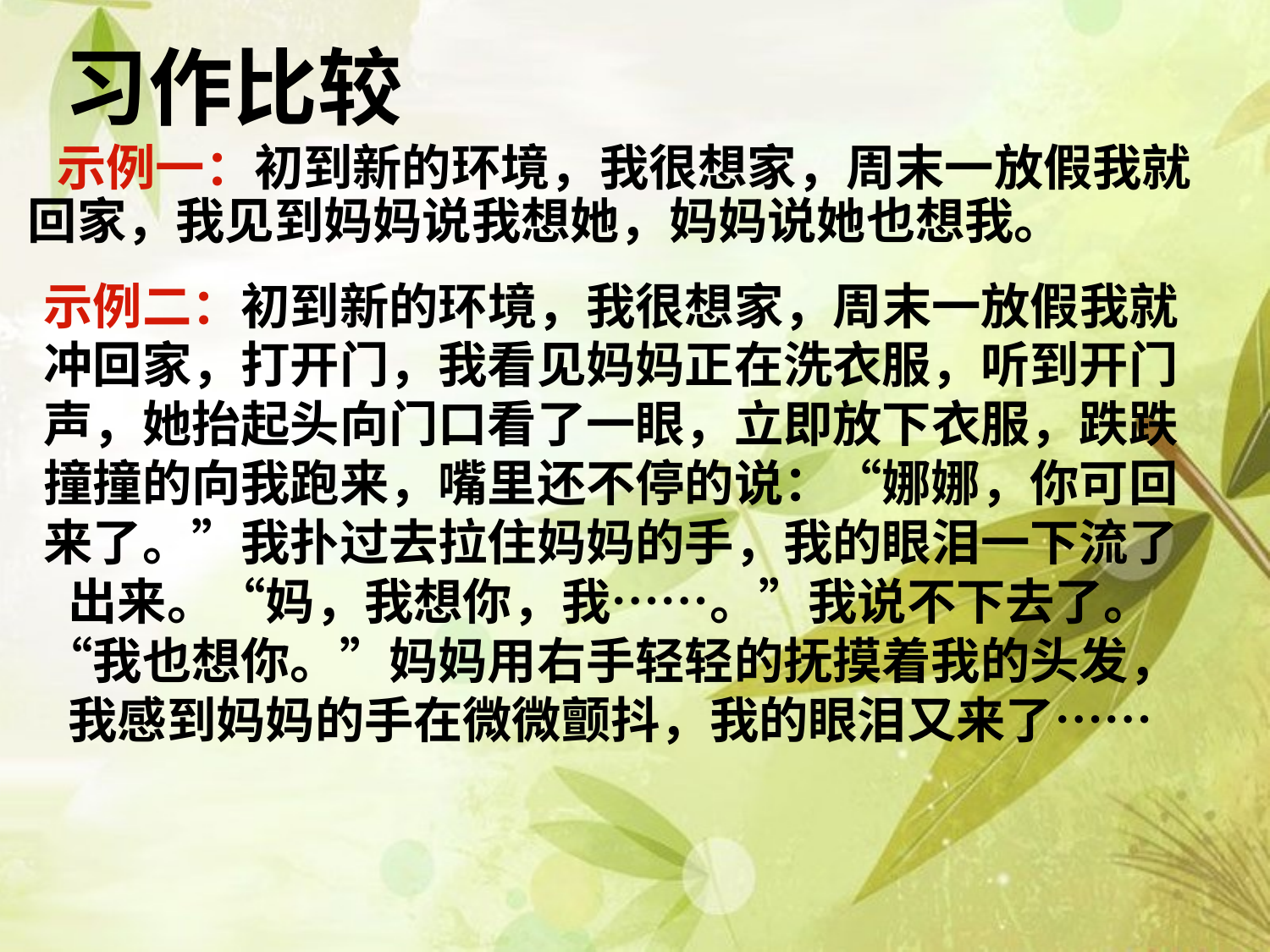

#
习作比较
  示例一：初到新的环境，我很想家，周末一放假我就回家，我见到妈妈说我想她，妈妈说她也想我。
示例二：初到新的环境，我很想家，周末一放假我就冲回家，打开门，我看见妈妈正在洗衣服，听到开门声，她抬起头向门口看了一眼，立即放下衣服，跌跌撞撞的向我跑来，嘴里还不停的说：“娜娜，你可回来了。”我扑过去拉住妈妈的手，我的眼泪一下流了出来。“妈，我想你，我……。”我说不下去了。“我也想你。”妈妈用右手轻轻的抚摸着我的头发，我感到妈妈的手在微微颤抖，我的眼泪又来了……